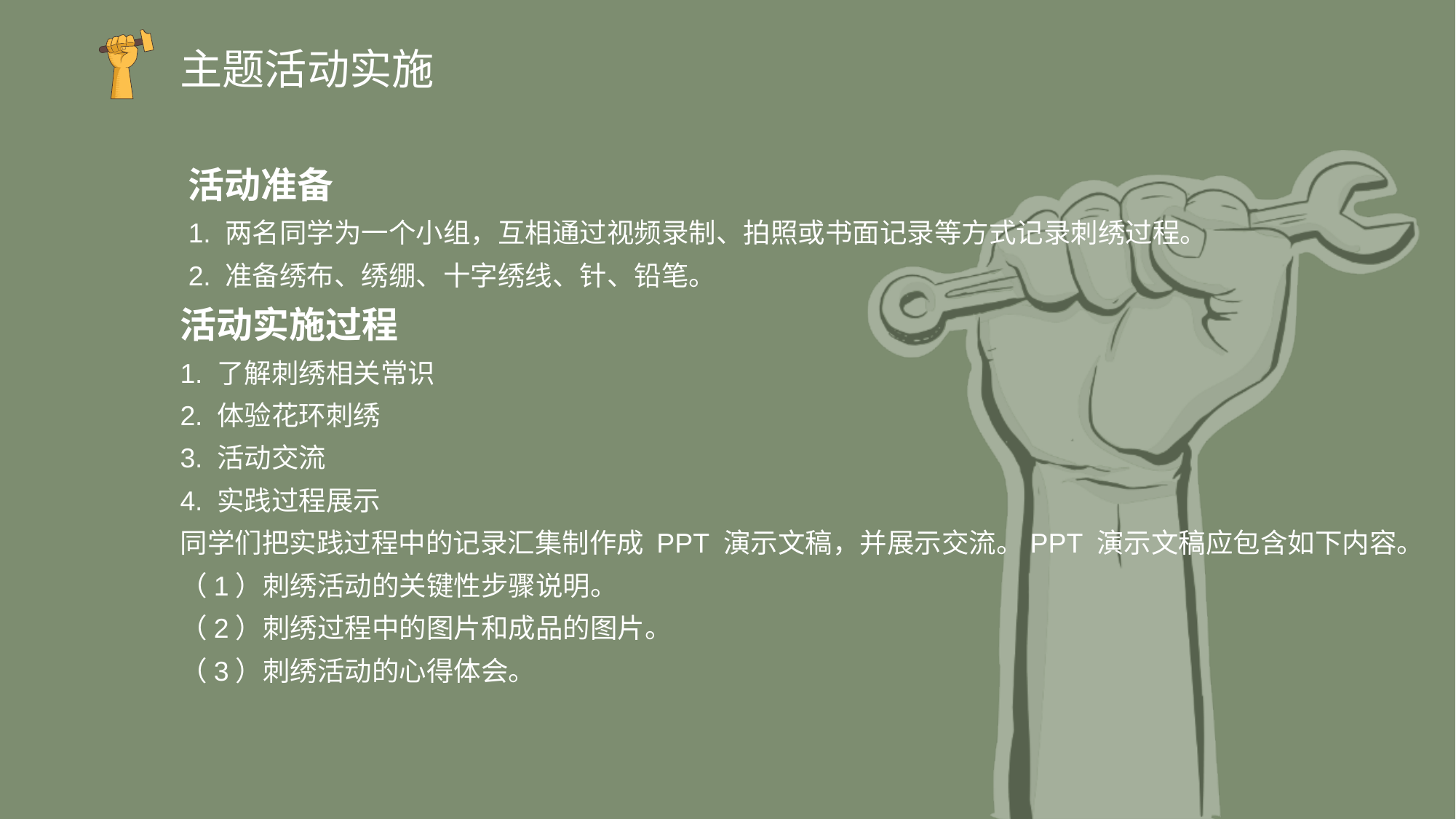

主题活动实施
活动准备
1. 两名同学为一个小组，互相通过视频录制、拍照或书面记录等方式记录刺绣过程。
2. 准备绣布、绣绷、十字绣线、针、铅笔。

活动实施过程
1. 了解刺绣相关常识
2. 体验花环刺绣
3. 活动交流
4. 实践过程展示
同学们把实践过程中的记录汇集制作成 PPT 演示文稿，并展示交流。PPT 演示文稿应包含如下内容。
（1）刺绣活动的关键性步骤说明。
（2）刺绣过程中的图片和成品的图片。
（3）刺绣活动的心得体会。